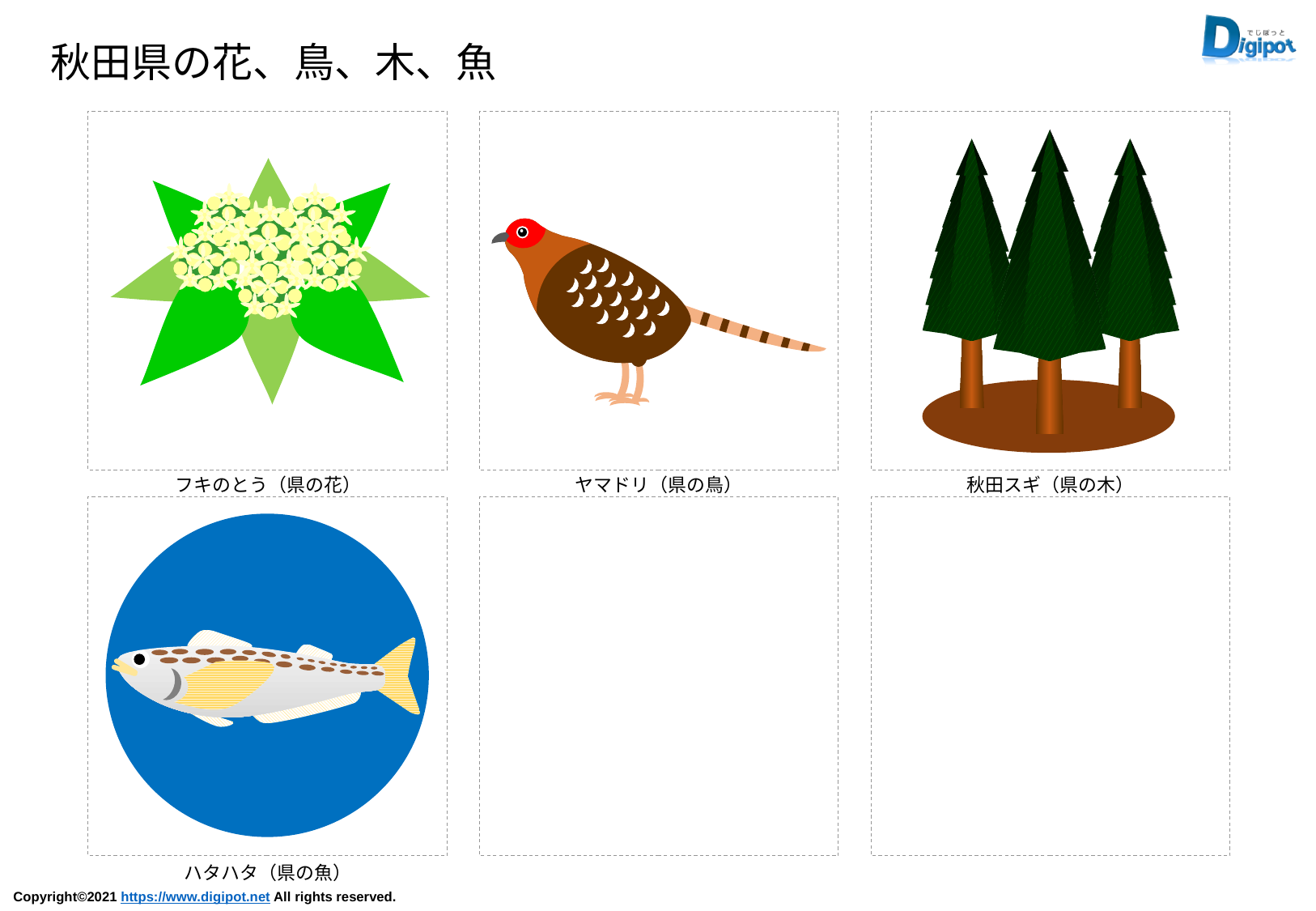

秋田県の花、鳥、木、魚

フキのとう（県の花）
ヤマドリ（県の鳥）
秋田スギ（県の木）

ハタハタ（県の魚）